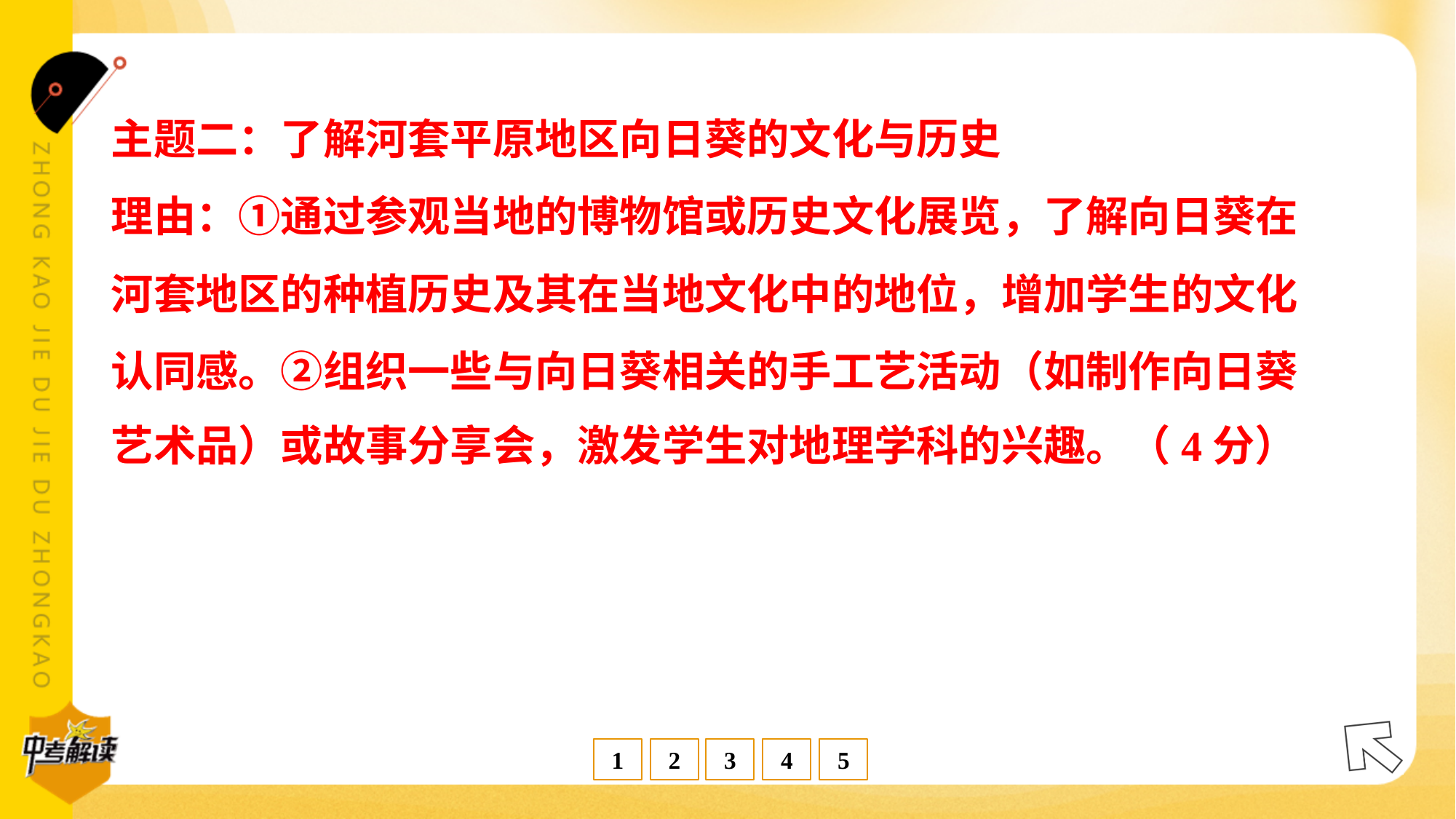

主题二：了解河套平原地区向日葵的文化与历史
理由：①通过参观当地的博物馆或历史文化展览，了解向日葵在
河套地区的种植历史及其在当地文化中的地位，增加学生的文化
认同感。②组织一些与向日葵相关的手工艺活动（如制作向日葵
艺术品）或故事分享会，激发学生对地理学科的兴趣。（4分）